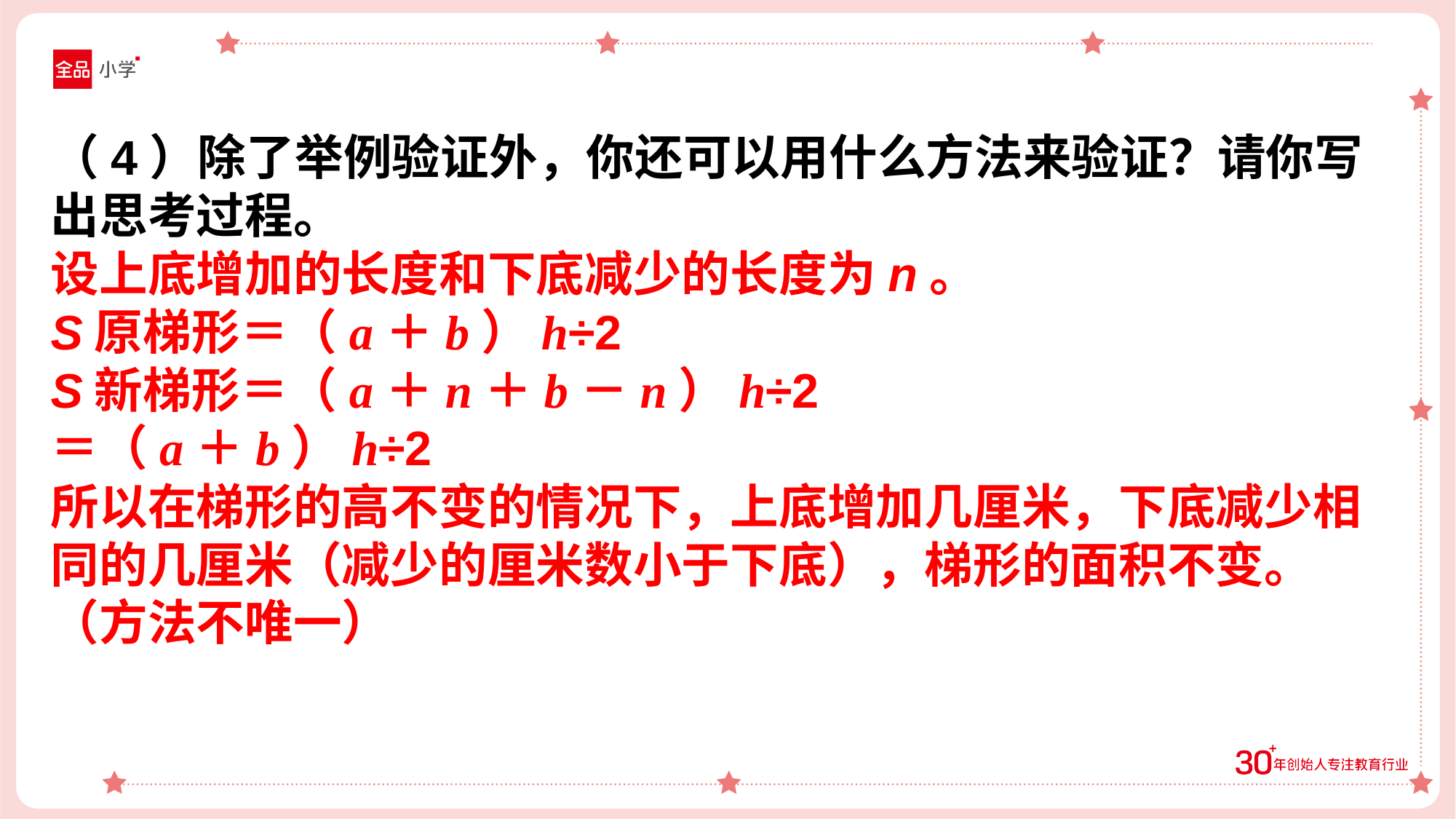

（4）除了举例验证外，你还可以用什么方法来验证？请你写出思考过程。
设上底增加的长度和下底减少的长度为n。
S原梯形＝（a＋b）h÷2
S新梯形＝（a＋n＋b－n）h÷2
＝（a＋b）h÷2
所以在梯形的高不变的情况下，上底增加几厘米，下底减少相同的几厘米（减少的厘米数小于下底），梯形的面积不变。（方法不唯一）